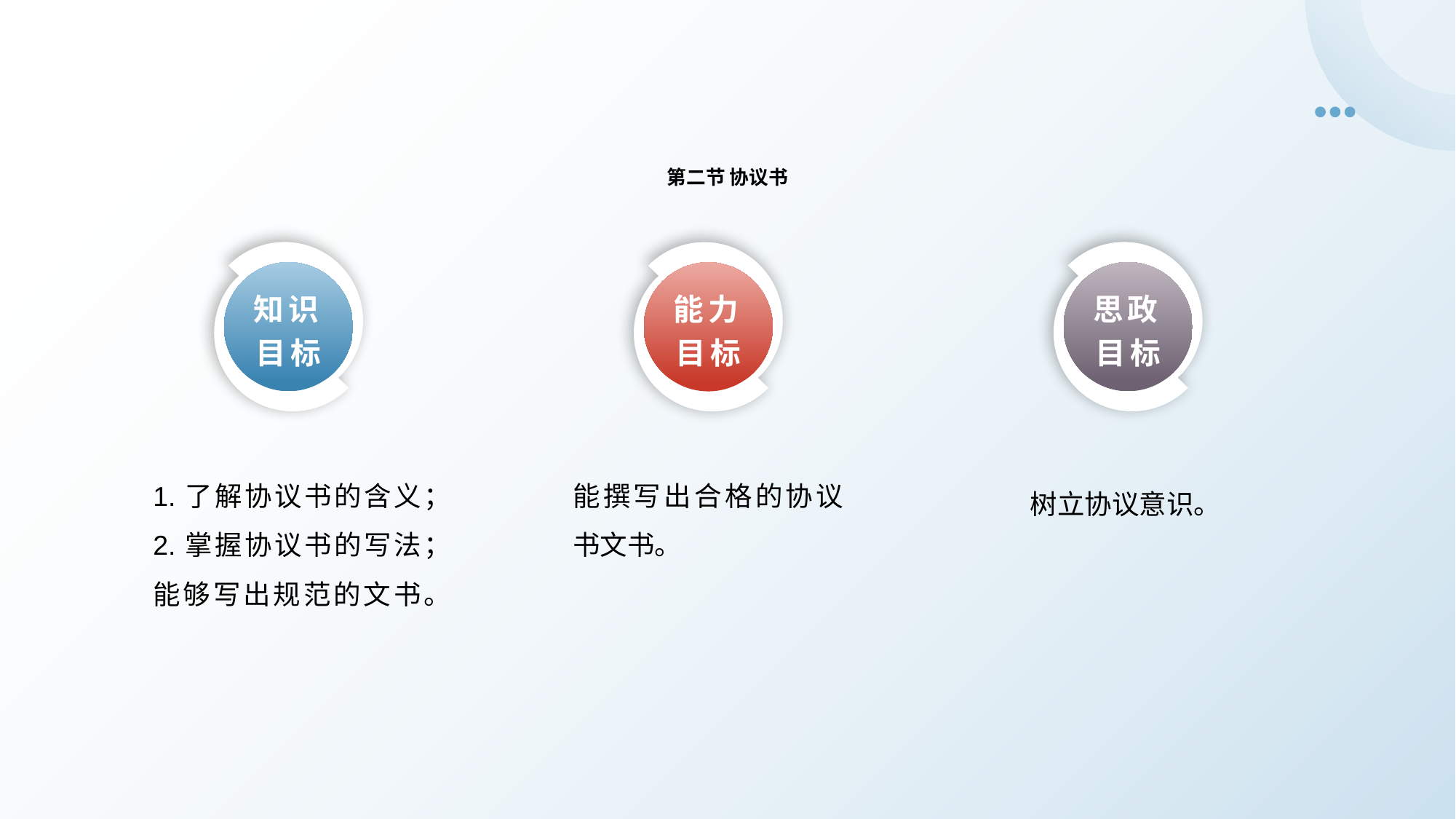

第二节 协议书

知识目标
思政目标
能力目标
     树立协议意识。
1.了解协议书的含义；
2.掌握协议书的写法；能够写出规范的文书。

能撰写出合格的协议书文书。